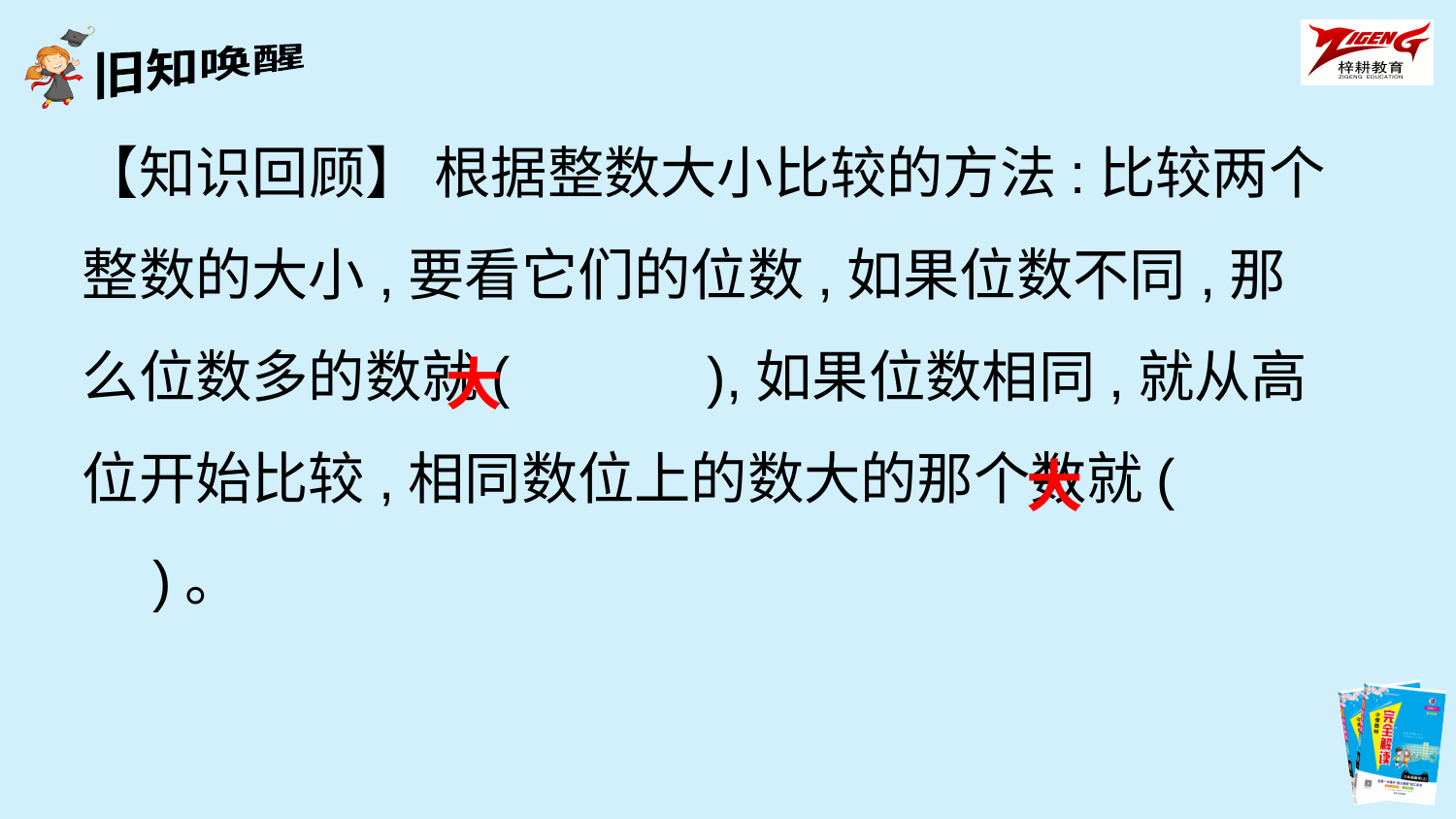

【知识回顾】 根据整数大小比较的方法:比较两个整数的大小,要看它们的位数,如果位数不同,那么位数多的数就(　　　),如果位数相同,就从高位开始比较,相同数位上的数大的那个数就(　　　)。
大
大